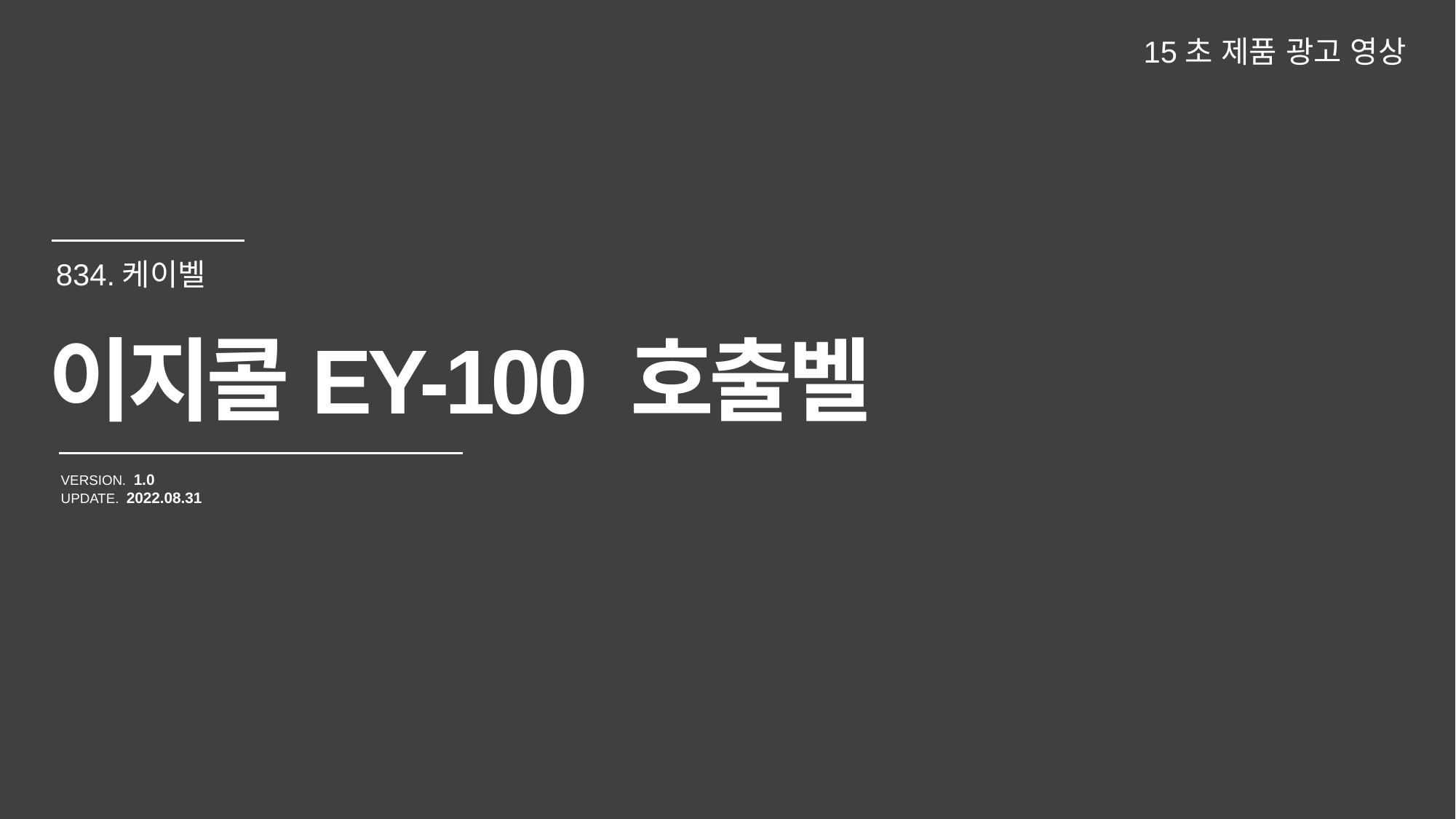

15초 제품 광고 영상
이지콜EY-100 호출벨
VERSION.  1.0
UPDATE.  2022.08.31

834.케이벨